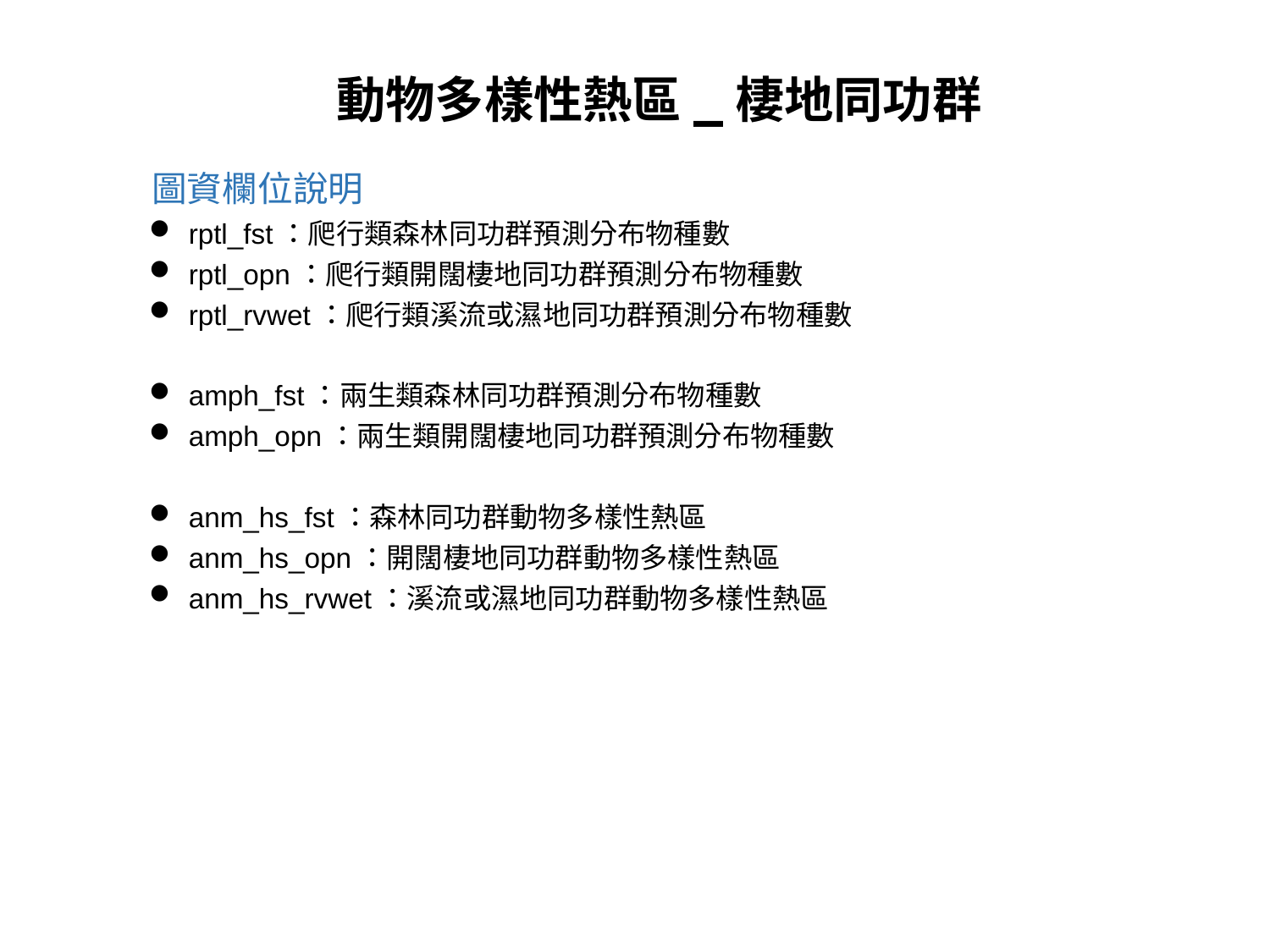

動物多樣性熱區_棲地同功群
圖資欄位說明
rptl_fst：爬行類森林同功群預測分布物種數
rptl_opn：爬行類開闊棲地同功群預測分布物種數
rptl_rvwet：爬行類溪流或濕地同功群預測分布物種數

amph_fst：兩生類森林同功群預測分布物種數
amph_opn：兩生類開闊棲地同功群預測分布物種數

anm_hs_fst：森林同功群動物多樣性熱區
anm_hs_opn：開闊棲地同功群動物多樣性熱區
anm_hs_rvwet：溪流或濕地同功群動物多樣性熱區